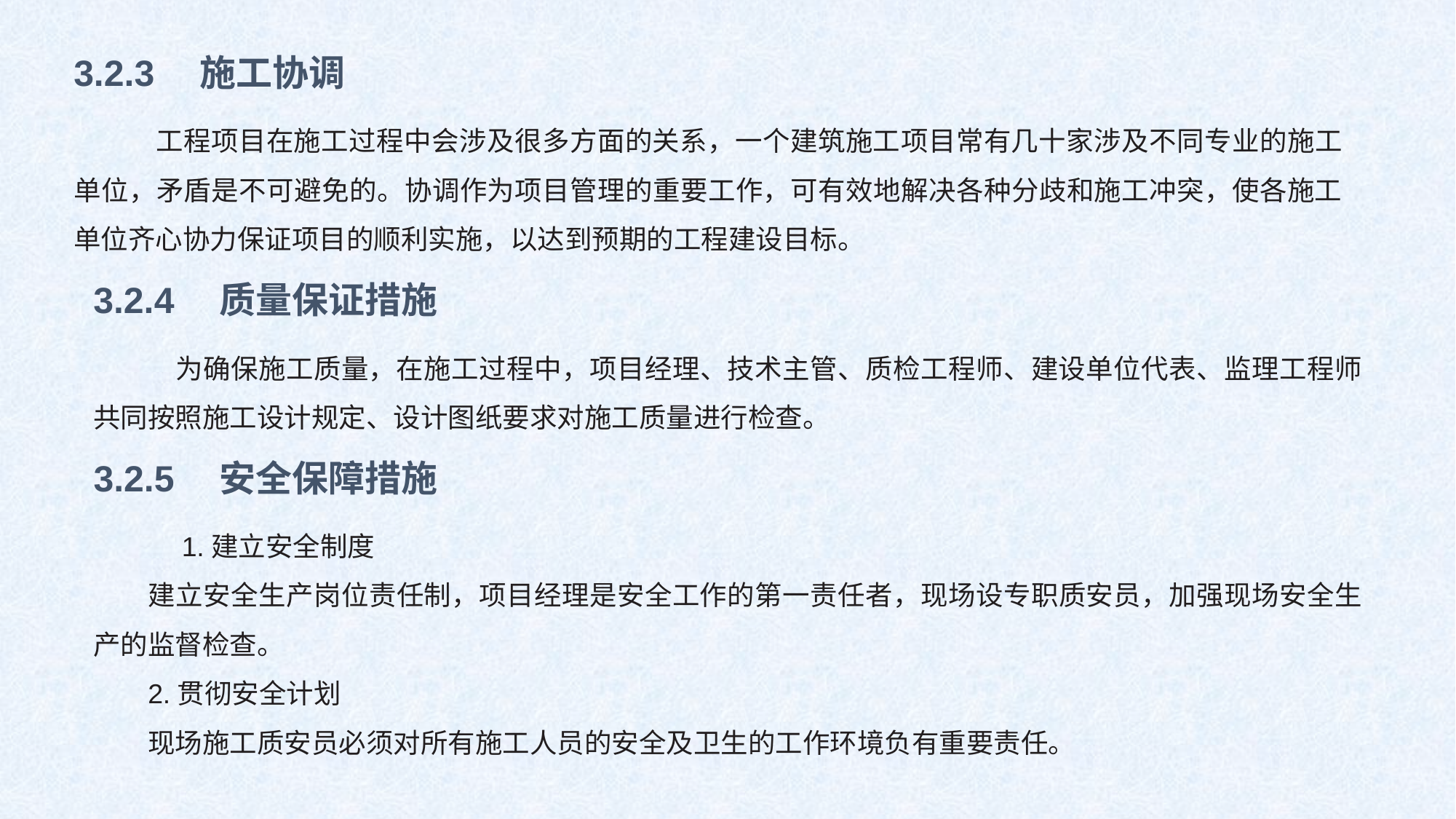

3.2.3　施工协调
　工程项目在施工过程中会涉及很多方面的关系，一个建筑施工项目常有几十家涉及不同专业的施工单位，矛盾是不可避免的。协调作为项目管理的重要工作，可有效地解决各种分歧和施工冲突，使各施工单位齐心协力保证项目的顺利实施，以达到预期的工程建设目标。
3.2.4　质量保证措施
　为确保施工质量，在施工过程中，项目经理、技术主管、质检工程师、建设单位代表、监理工程师共同按照施工设计规定、设计图纸要求对施工质量进行检查。
3.2.5　安全保障措施
　1.建立安全制度
建立安全生产岗位责任制，项目经理是安全工作的第一责任者，现场设专职质安员，加强现场安全生产的监督检查。
2.贯彻安全计划
现场施工质安员必须对所有施工人员的安全及卫生的工作环境负有重要责任。